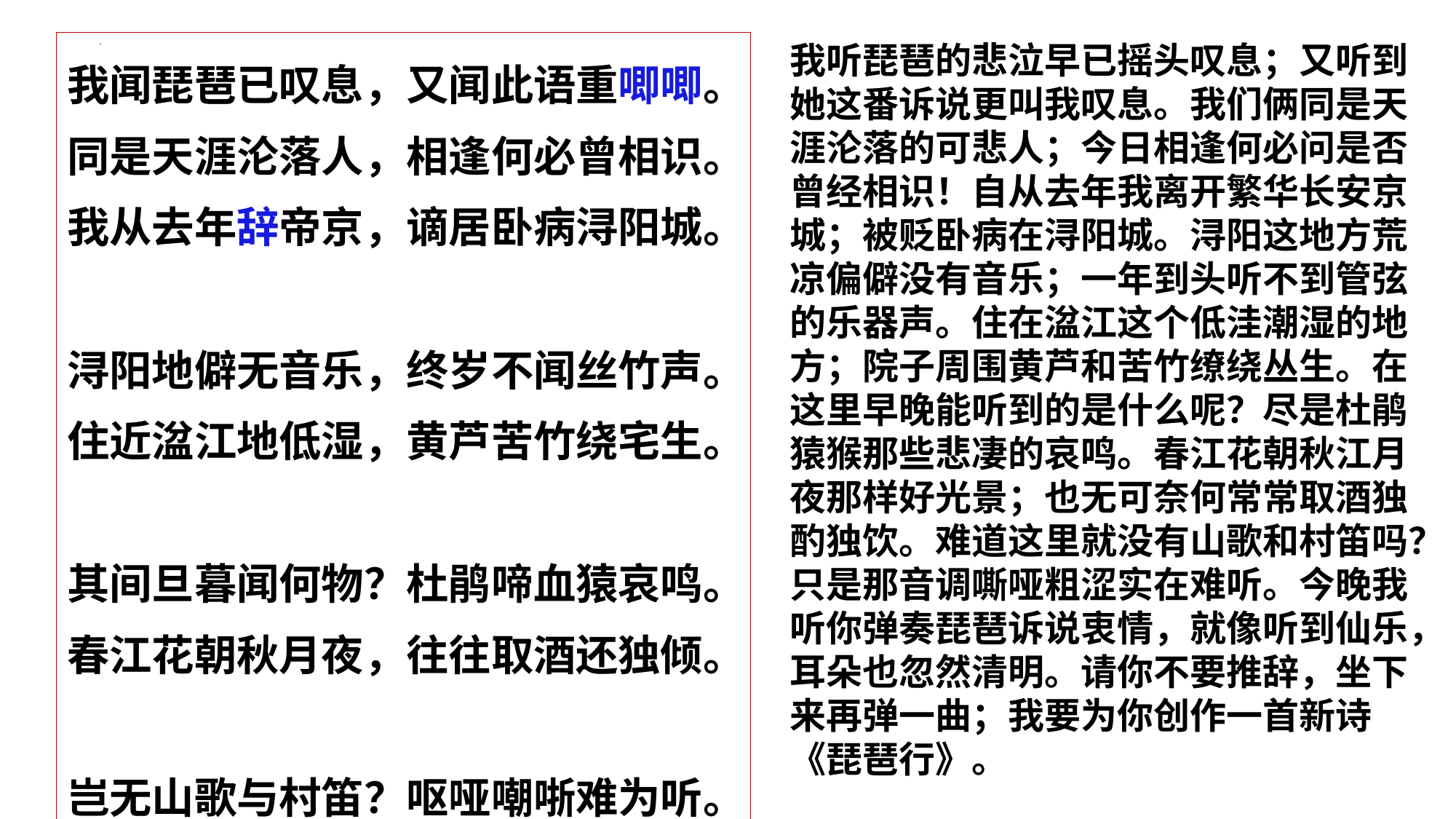

我闻琵琶已叹息，又闻此语重唧唧。
同是天涯沦落人，相逢何必曾相识。
我从去年辞帝京，谪居卧病浔阳城。
浔阳地僻无音乐，终岁不闻丝竹声。
住近湓江地低湿，黄芦苦竹绕宅生。
其间旦暮闻何物？杜鹃啼血猿哀鸣。
春江花朝秋月夜，往往取酒还独倾。
岂无山歌与村笛？呕哑嘲哳难为听。
今夜闻君琵琶语，如听仙乐耳暂明。
莫辞更坐弹一曲，为君翻作琵琶行。
我听琵琶的悲泣早已摇头叹息；又听到她这番诉说更叫我叹息。我们俩同是天涯沦落的可悲人；今日相逢何必问是否曾经相识！自从去年我离开繁华长安京城；被贬卧病在浔阳城。浔阳这地方荒凉偏僻没有音乐；一年到头听不到管弦的乐器声。住在湓江这个低洼潮湿的地方；院子周围黄芦和苦竹缭绕丛生。在这里早晚能听到的是什么呢？尽是杜鹃猿猴那些悲凄的哀鸣。春江花朝秋江月夜那样好光景；也无可奈何常常取酒独酌独饮。难道这里就没有山歌和村笛吗？只是那音调嘶哑粗涩实在难听。今晚我听你弹奏琵琶诉说衷情，就像听到仙乐，耳朵也忽然清明。请你不要推辞，坐下来再弹一曲；我要为你创作一首新诗《琵琶行》。